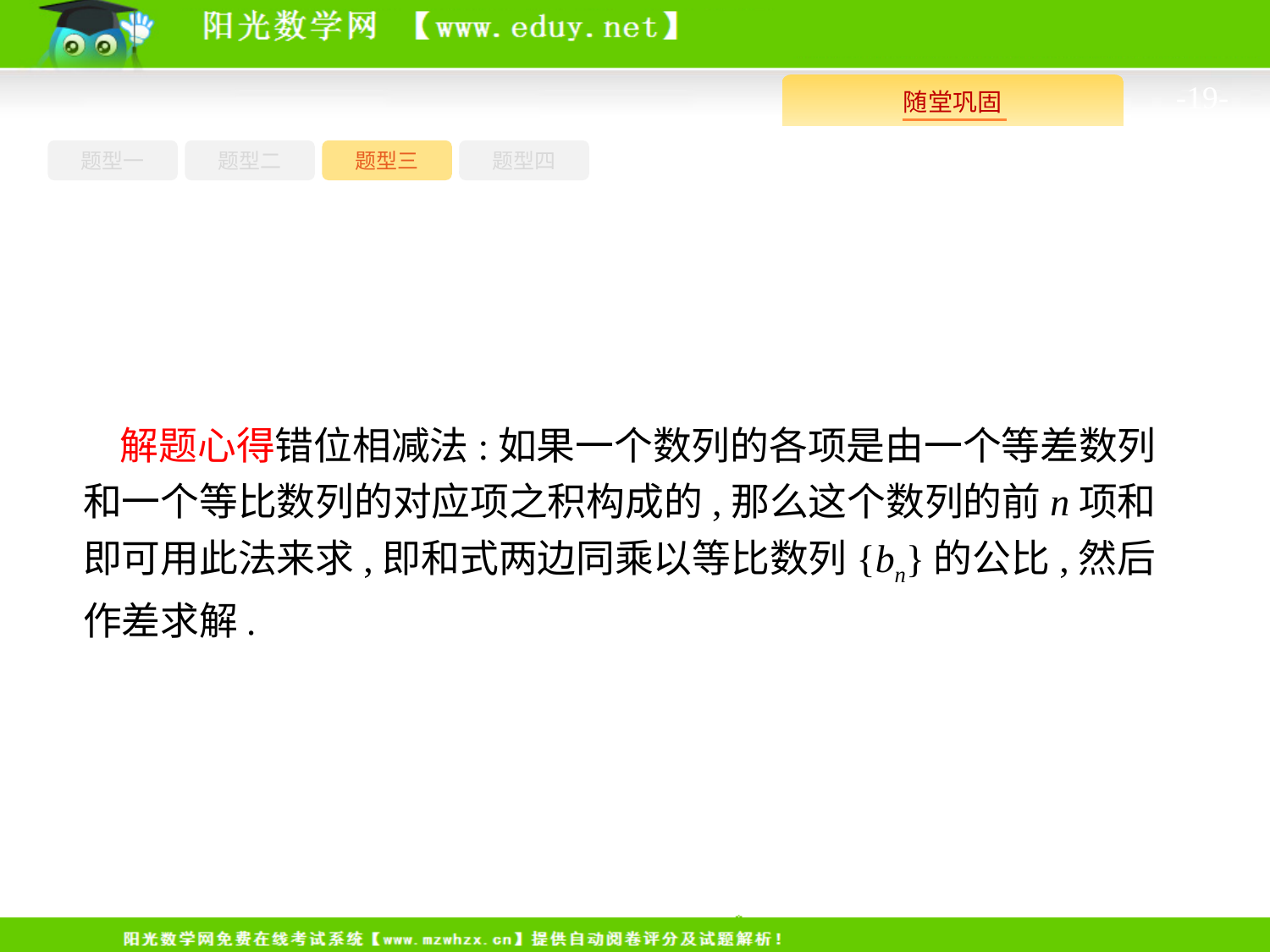

-19-
题型四
题型一
题型三
题型二
解题心得错位相减法:如果一个数列的各项是由一个等差数列和一个等比数列的对应项之积构成的,那么这个数列的前n项和即可用此法来求,即和式两边同乘以等比数列{bn}的公比,然后作差求解.